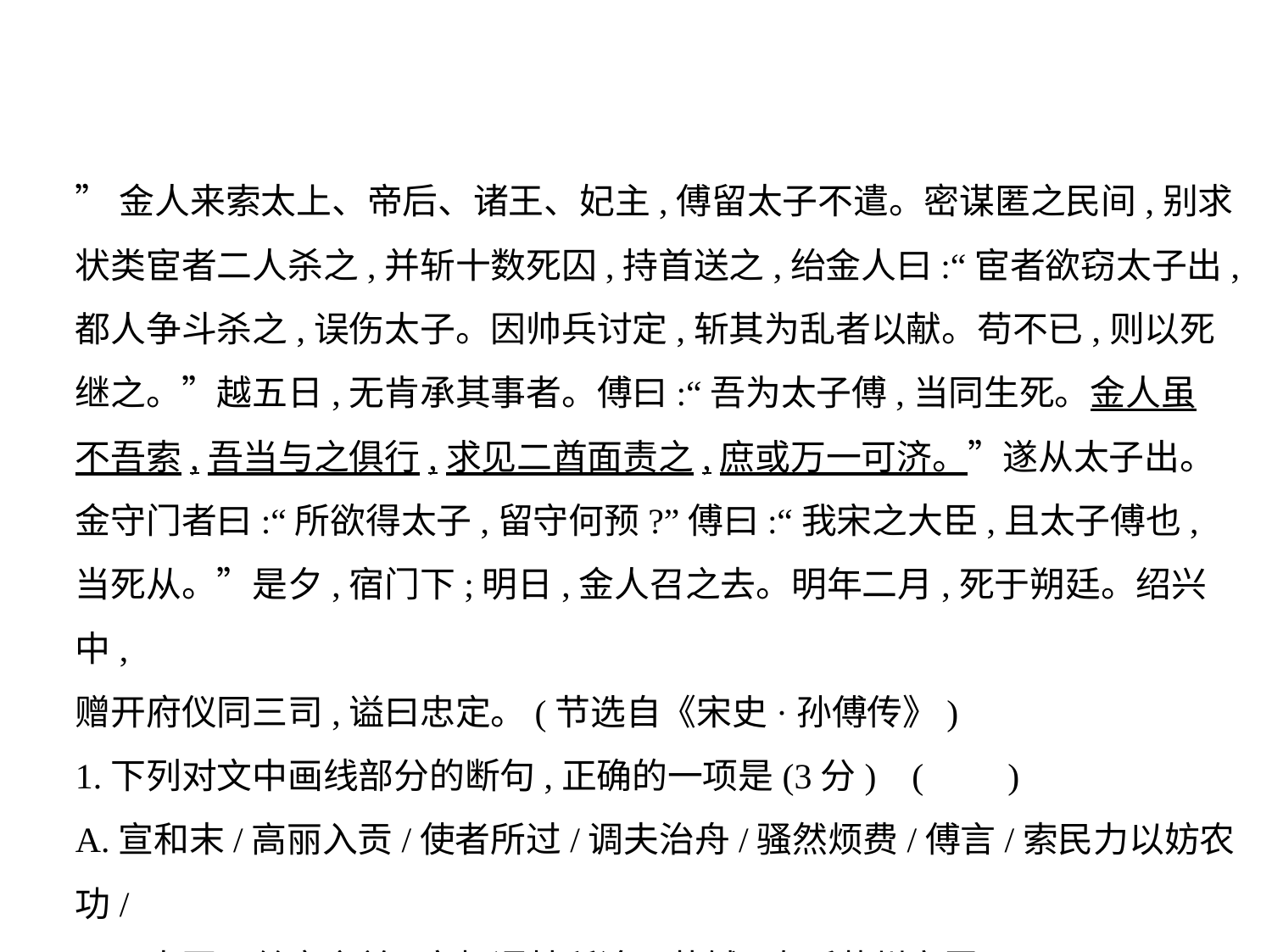

”金人来索太上、帝后、诸王、妃主,傅留太子不遣。密谋匿之民间,别求
状类宦者二人杀之,并斩十数死囚,持首送之,绐金人曰:“宦者欲窃太子出,
都人争斗杀之,误伤太子。因帅兵讨定,斩其为乱者以献。苟不已,则以死
继之。”越五日,无肯承其事者。傅曰:“吾为太子傅,当同生死。金人虽
不吾索,吾当与之俱行,求见二酋面责之,庶或万一可济。”遂从太子出。
金守门者曰:“所欲得太子,留守何预?”傅曰:“我宋之大臣,且太子傅也,
当死从。”是夕,宿门下;明日,金人召之去。明年二月,死于朔廷。绍兴中,
赠开府仪同三司,谥曰忠定。(节选自《宋史·孙傅传》)
1.下列对文中画线部分的断句,正确的一项是(3分) (　    )
A.宣和末/高丽入贡/使者所过/调夫治舟/骚然烦费/傅言/索民力以妨农功/
而于中国无丝毫之益/宰相谓其所论同苏轼/奏贬蕲州安置/